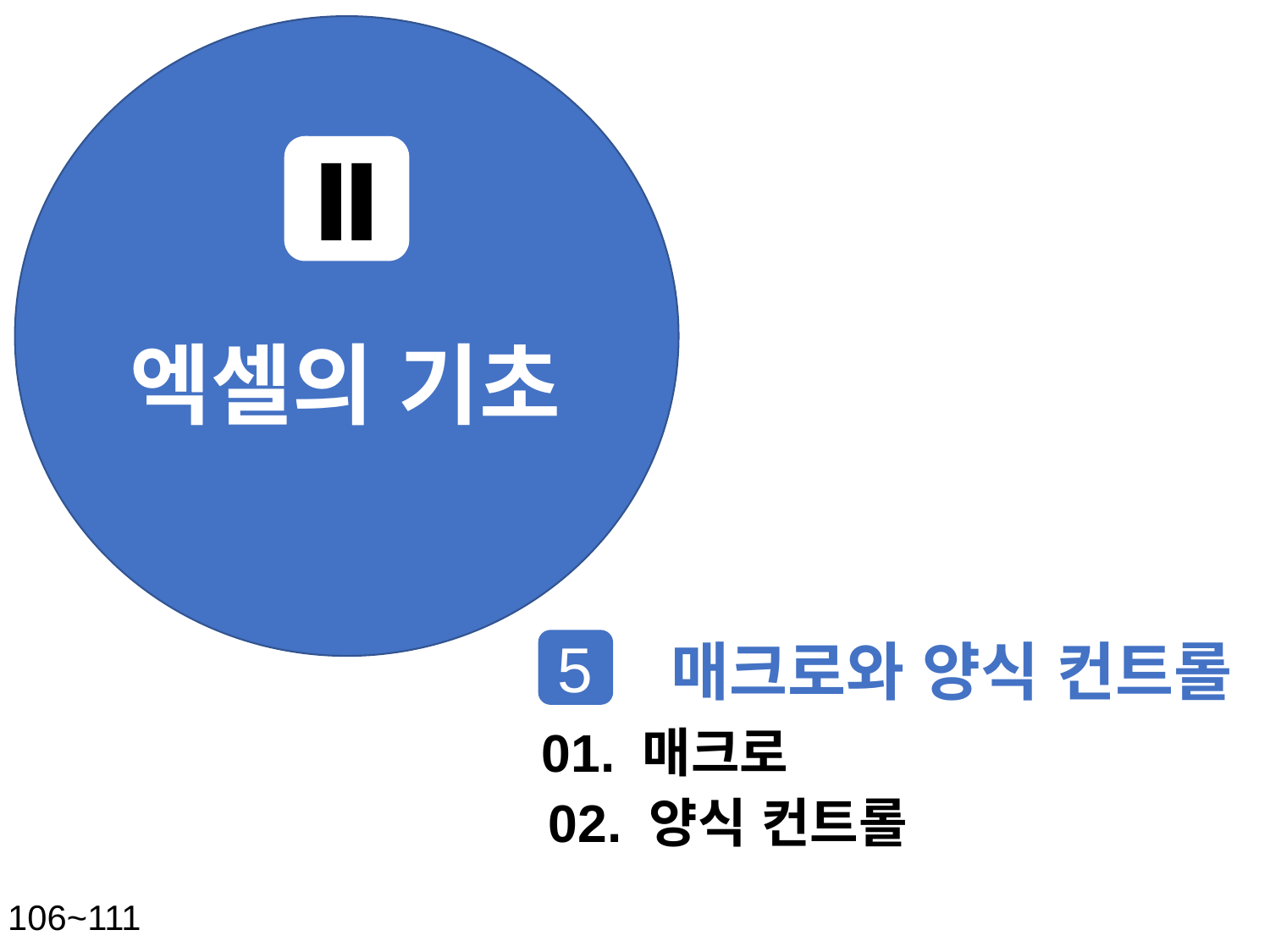

Ⅱ
엑셀의 기초
매크로와 양식 컨트롤
5
01. 매크로
02. 양식 컨트롤
P. 106~111